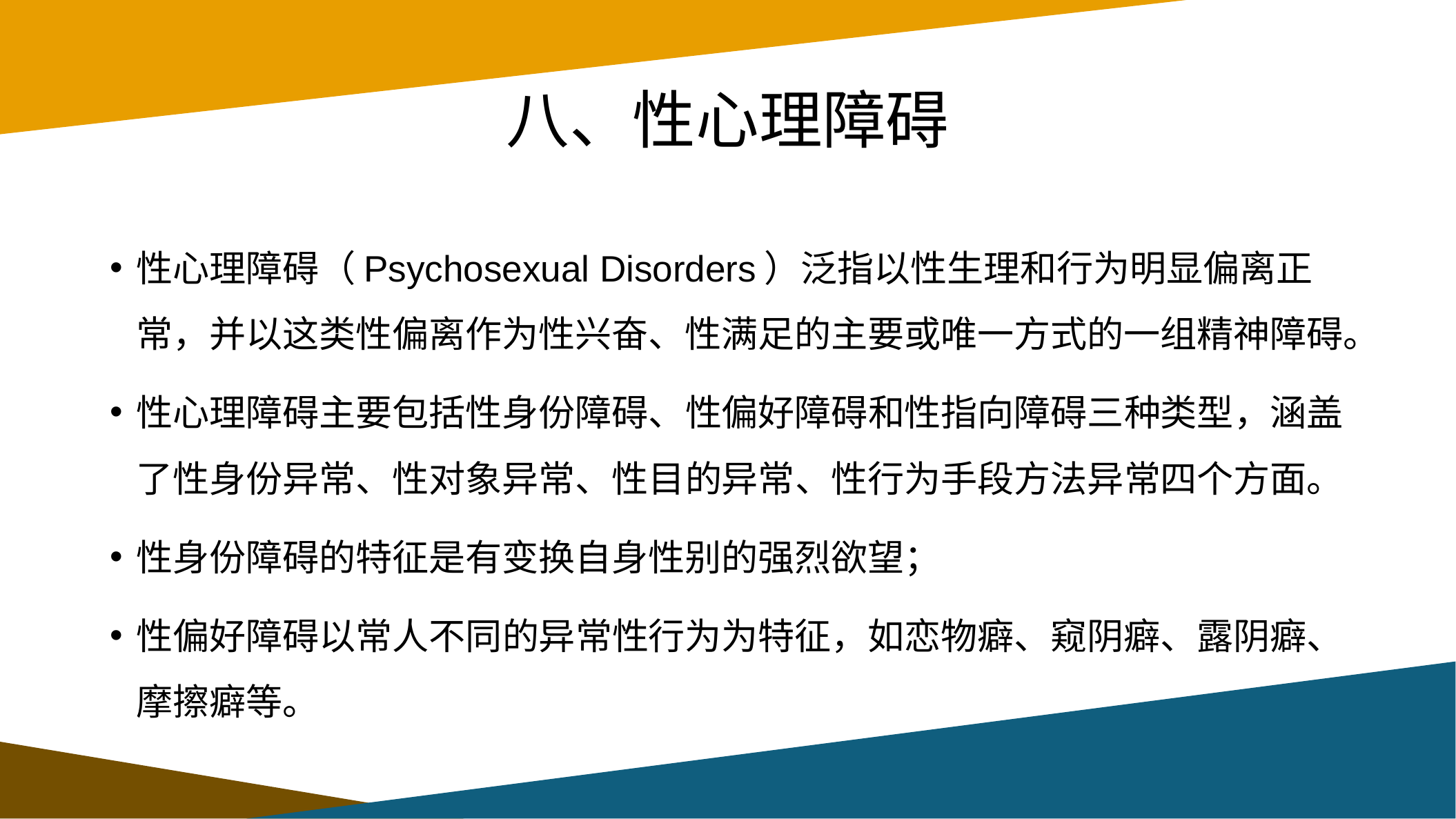

# 八、性心理障碍
性心理障碍（Psychosexual Disorders）泛指以性生理和行为明显偏离正常，并以这类性偏离作为性兴奋、性满足的主要或唯一方式的一组精神障碍。
性心理障碍主要包括性身份障碍、性偏好障碍和性指向障碍三种类型，涵盖了性身份异常、性对象异常、性目的异常、性行为手段方法异常四个方面。
性身份障碍的特征是有变换自身性别的强烈欲望；
性偏好障碍以常人不同的异常性行为为特征，如恋物癖、窥阴癖、露阴癖、摩擦癖等。